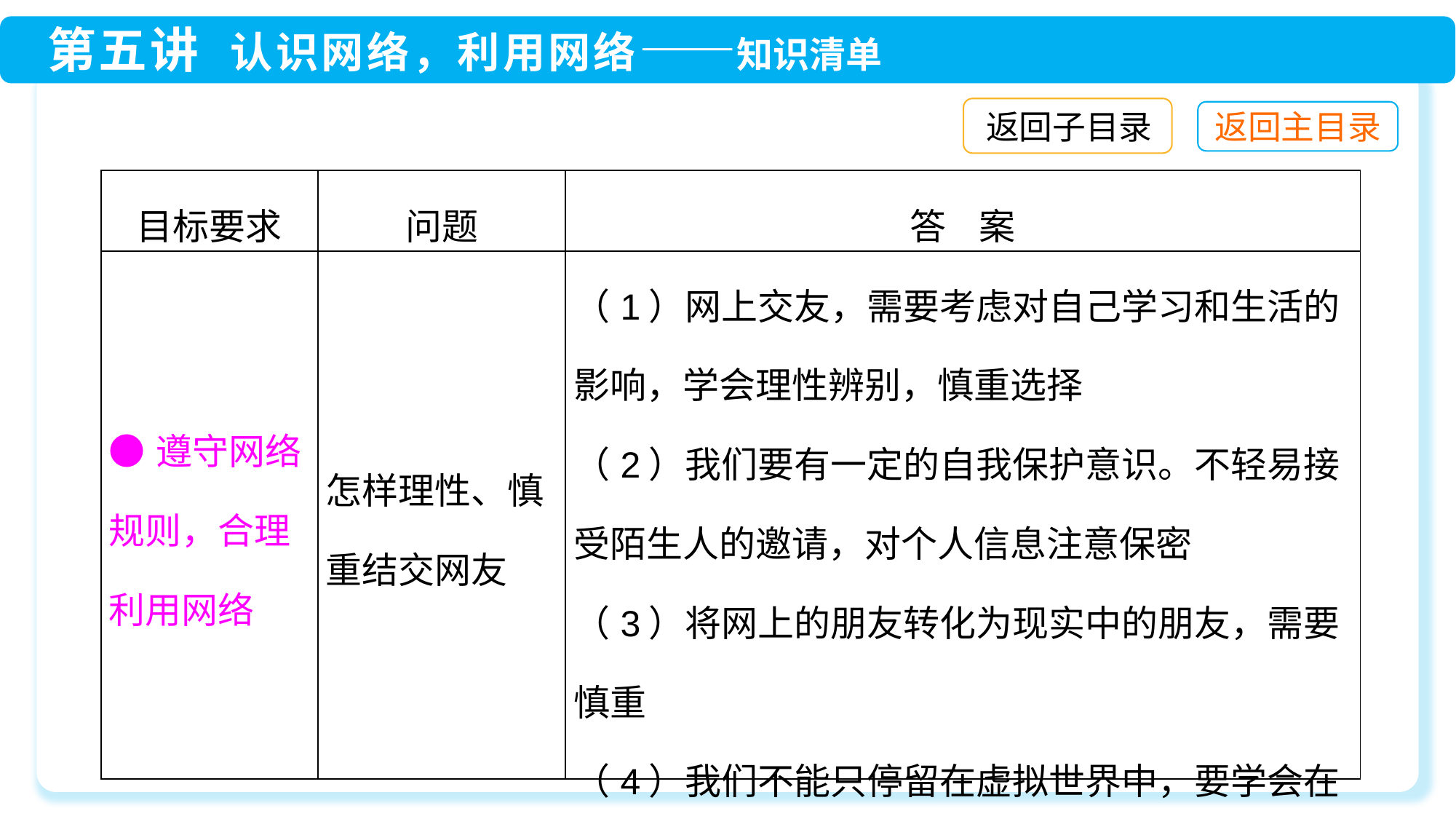

返回子目录
| 目标要求 | 问题 | 答 案 |
| --- | --- | --- |
| ●遵守网络规则，合理利用网络 | 怎样理性、慎重结交网友 | （1）网上交友，需要考虑对自己学习和生活的影响，学会理性辨别，慎重选择 （2）我们要有一定的自我保护意识。不轻易接受陌生人的邀请，对个人信息注意保密 （3）将网上的朋友转化为现实中的朋友，需要慎重 （4）我们不能只停留在虚拟世界中，要学会在现实中与同伴交往 |